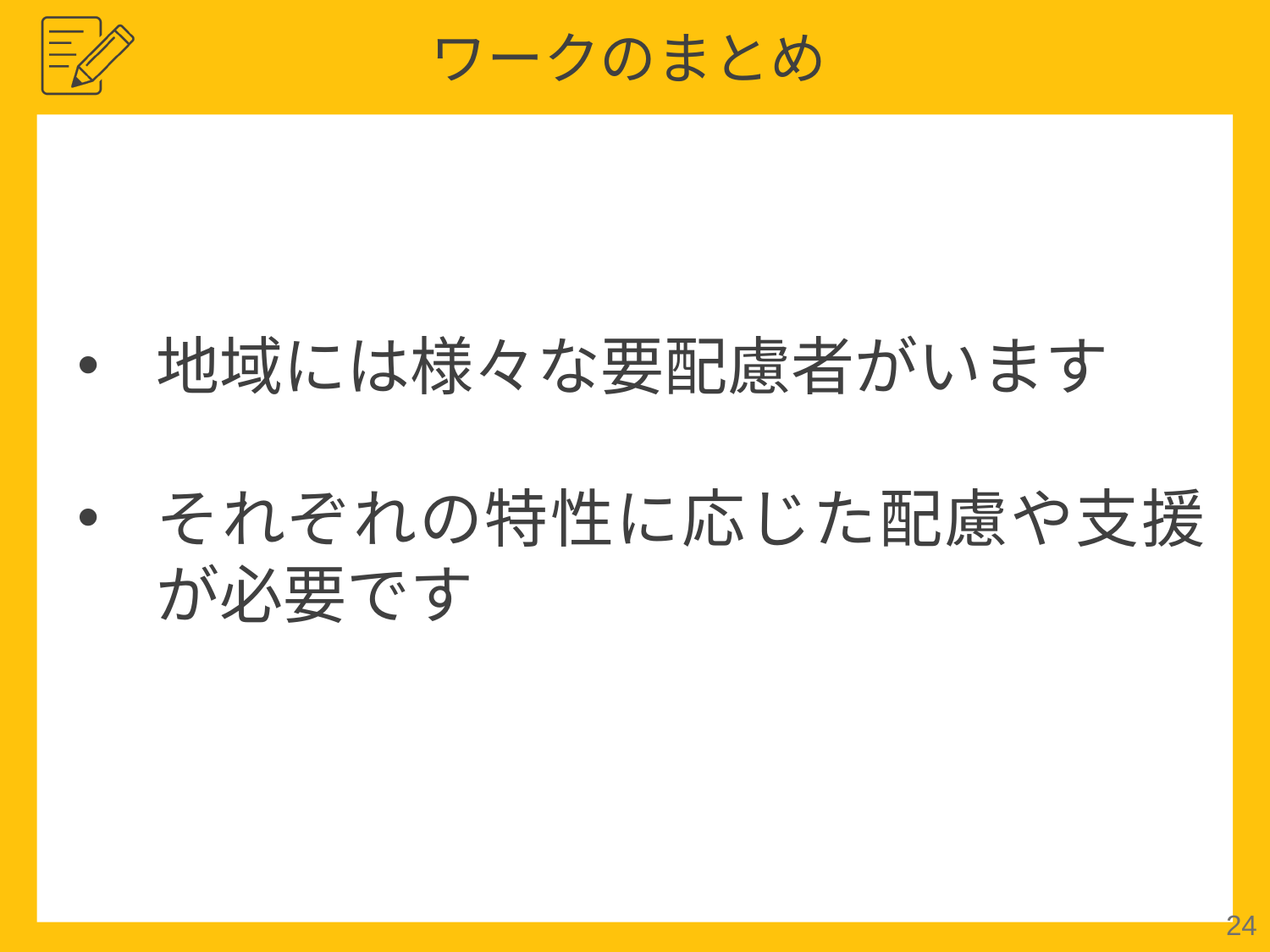

ワークのまとめ
地域には様々な要配慮者がいます

それぞれの特性に応じた配慮や支援が必要です
24